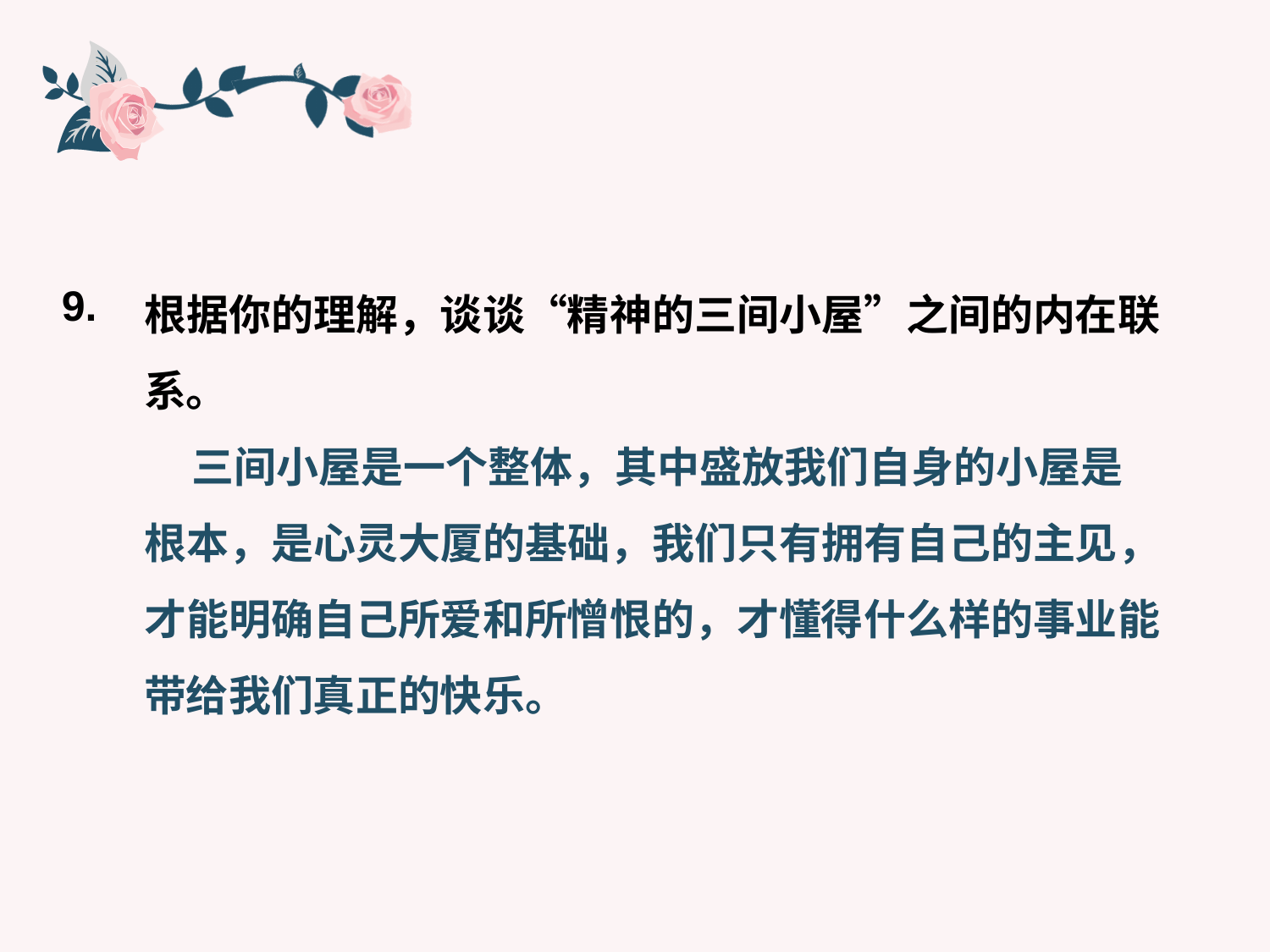

根据你的理解，谈谈“精神的三间小屋”之间的内在联系。
    三间小屋是一个整体，其中盛放我们自身的小屋是根本，是心灵大厦的基础，我们只有拥有自己的主见，才能明确自己所爱和所憎恨的，才懂得什么样的事业能带给我们真正的快乐。
9.